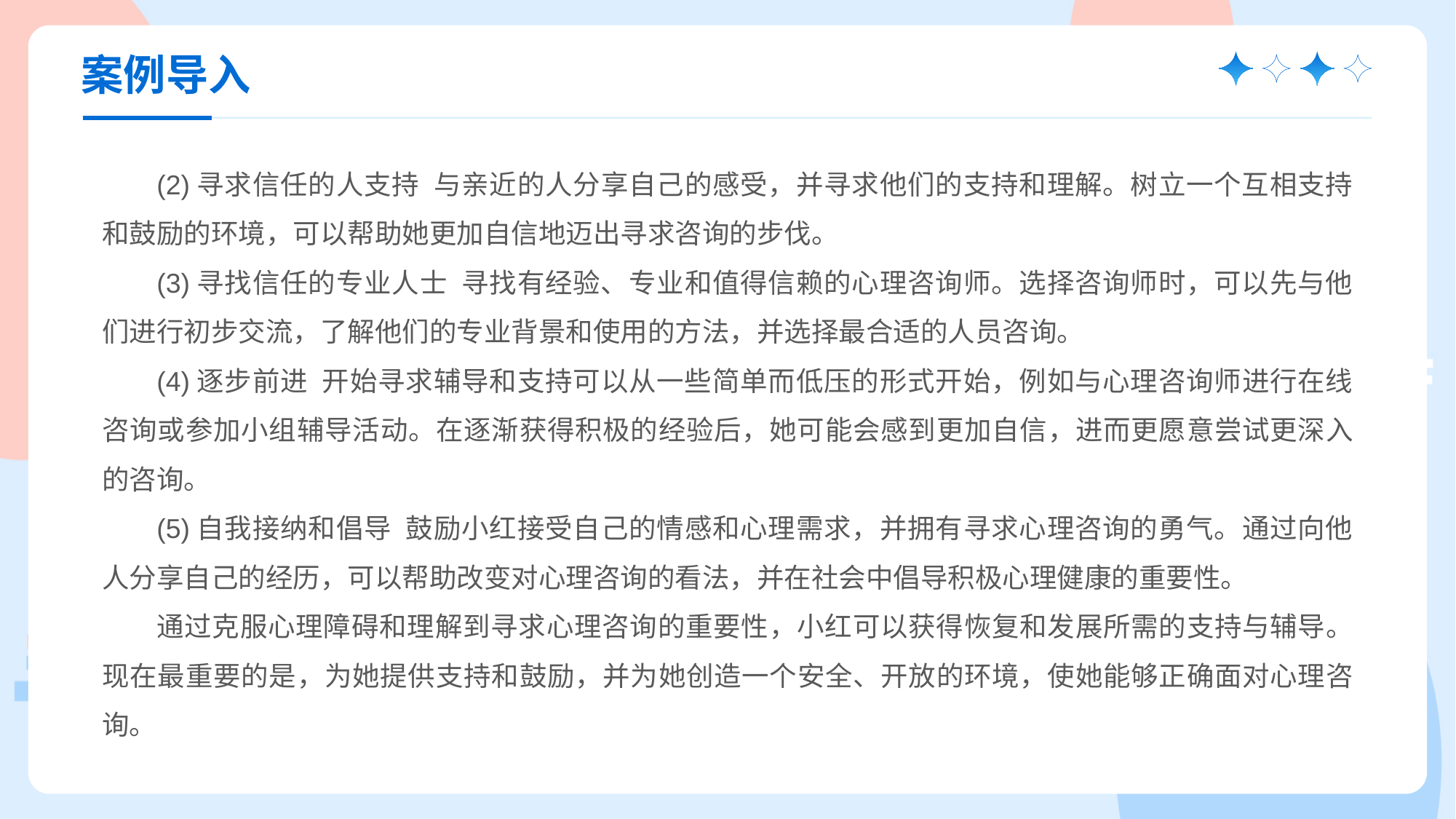

案例导入
(2)寻求信任的人支持  与亲近的人分享自己的感受，并寻求他们的支持和理解。树立一个互相支持和鼓励的环境，可以帮助她更加自信地迈出寻求咨询的步伐。
(3)寻找信任的专业人士  寻找有经验、专业和值得信赖的心理咨询师。选择咨询师时，可以先与他们进行初步交流，了解他们的专业背景和使用的方法，并选择最合适的人员咨询。
(4)逐步前进  开始寻求辅导和支持可以从一些简单而低压的形式开始，例如与心理咨询师进行在线咨询或参加小组辅导活动。在逐渐获得积极的经验后，她可能会感到更加自信，进而更愿意尝试更深入的咨询。
(5)自我接纳和倡导  鼓励小红接受自己的情感和心理需求，并拥有寻求心理咨询的勇气。通过向他人分享自己的经历，可以帮助改变对心理咨询的看法，并在社会中倡导积极心理健康的重要性。
通过克服心理障碍和理解到寻求心理咨询的重要性，小红可以获得恢复和发展所需的支持与辅导。现在最重要的是，为她提供支持和鼓励，并为她创造一个安全、开放的环境，使她能够正确面对心理咨询。